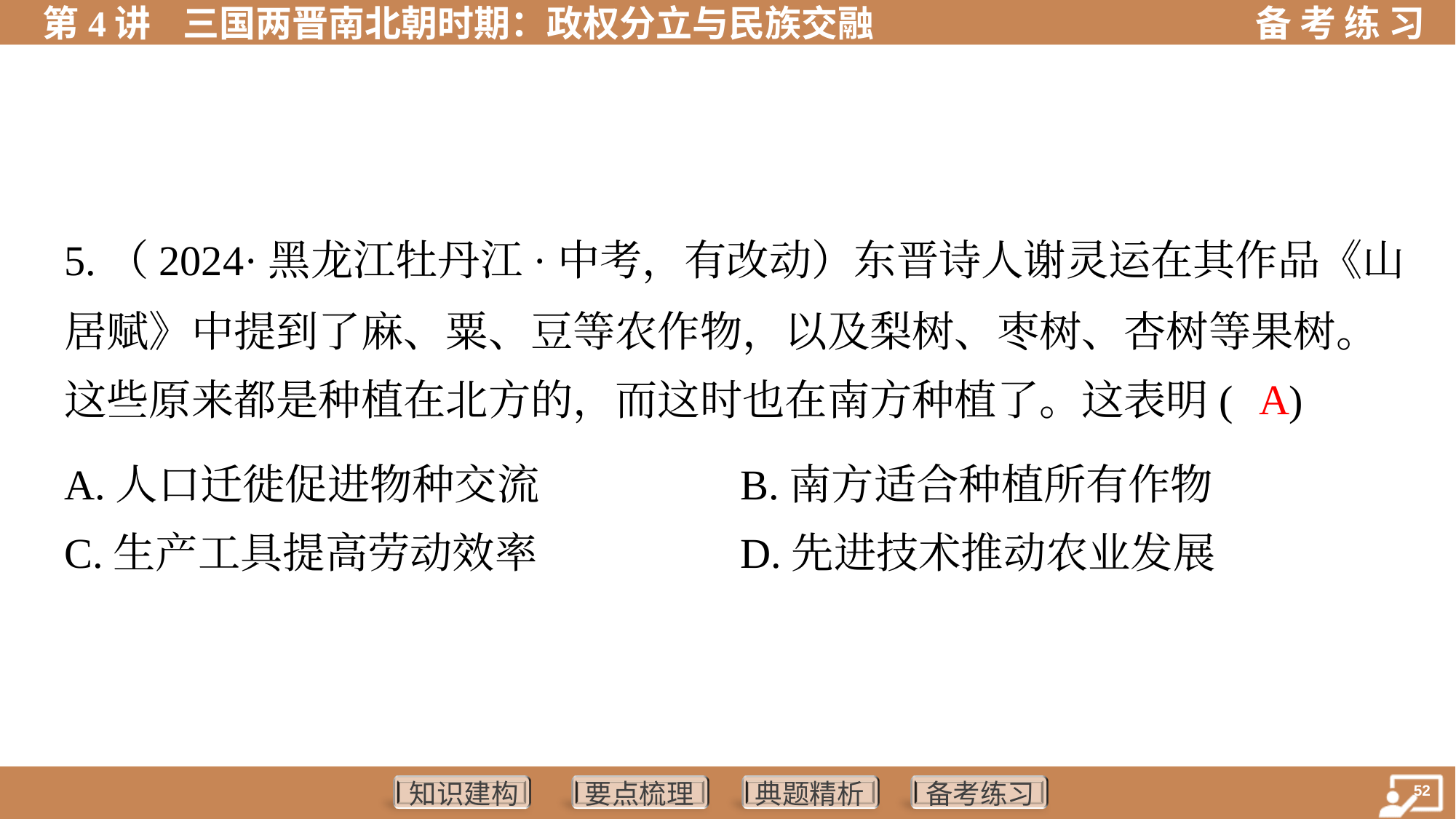

5.（2024·黑龙江牡丹江·中考，有改动）东晋诗人谢灵运在其作品《山
居赋》中提到了麻、粟、豆等农作物，以及梨树、枣树、杏树等果树。
这些原来都是种植在北方的，而这时也在南方种植了。这表明(     )
A
A.人口迁徙促进物种交流	B.南方适合种植所有作物
C.生产工具提高劳动效率	D.先进技术推动农业发展